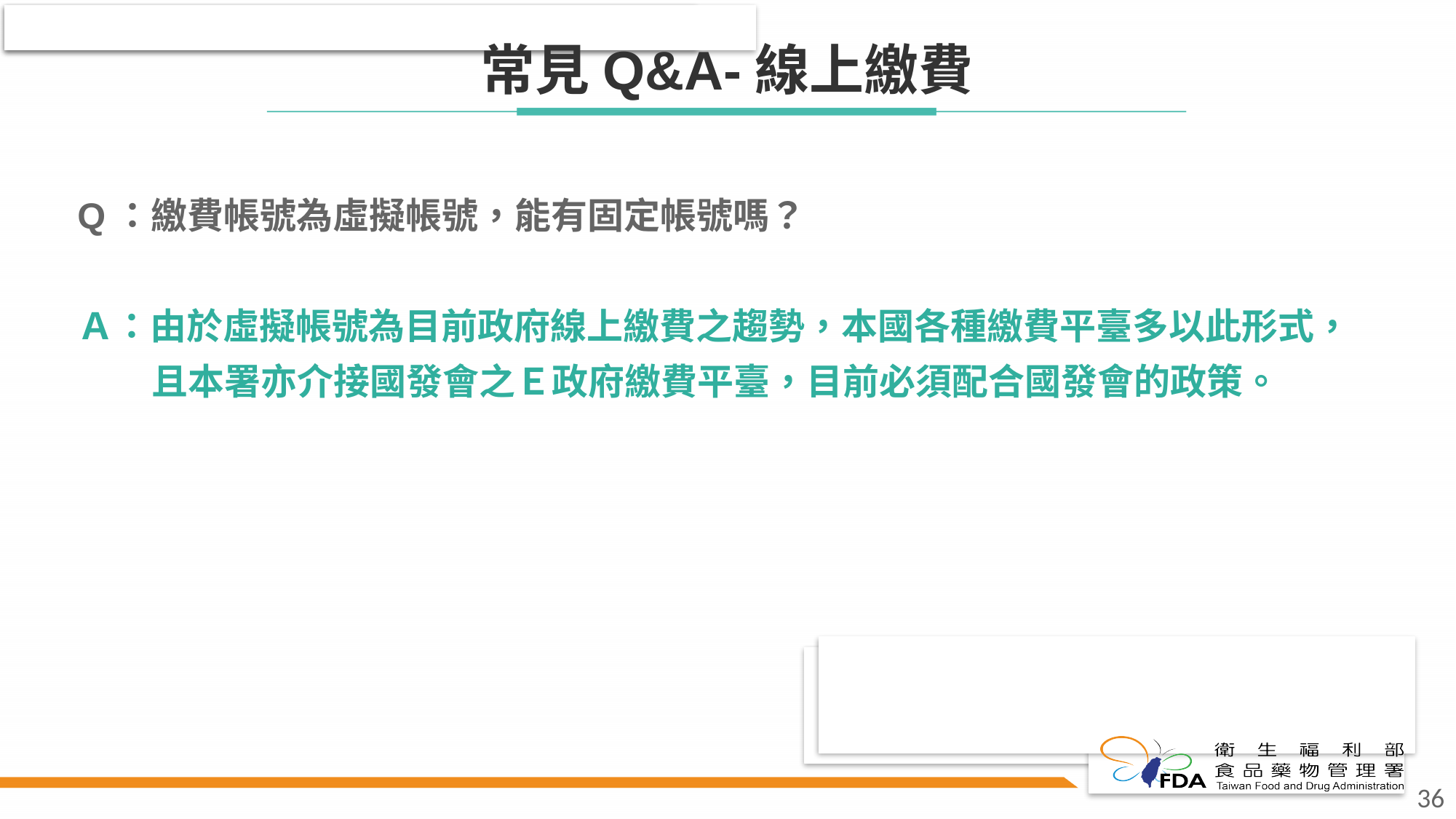

# 常見Q&A-線上繳費

Q：繳費帳號為虛擬帳號，能有固定帳號嗎？

Ａ：由於虛擬帳號為目前政府線上繳費之趨勢，本國各種繳費平臺多以此形式，
        且本署亦介接國發會之Ｅ政府繳費平臺，目前必須配合國發會的政策。